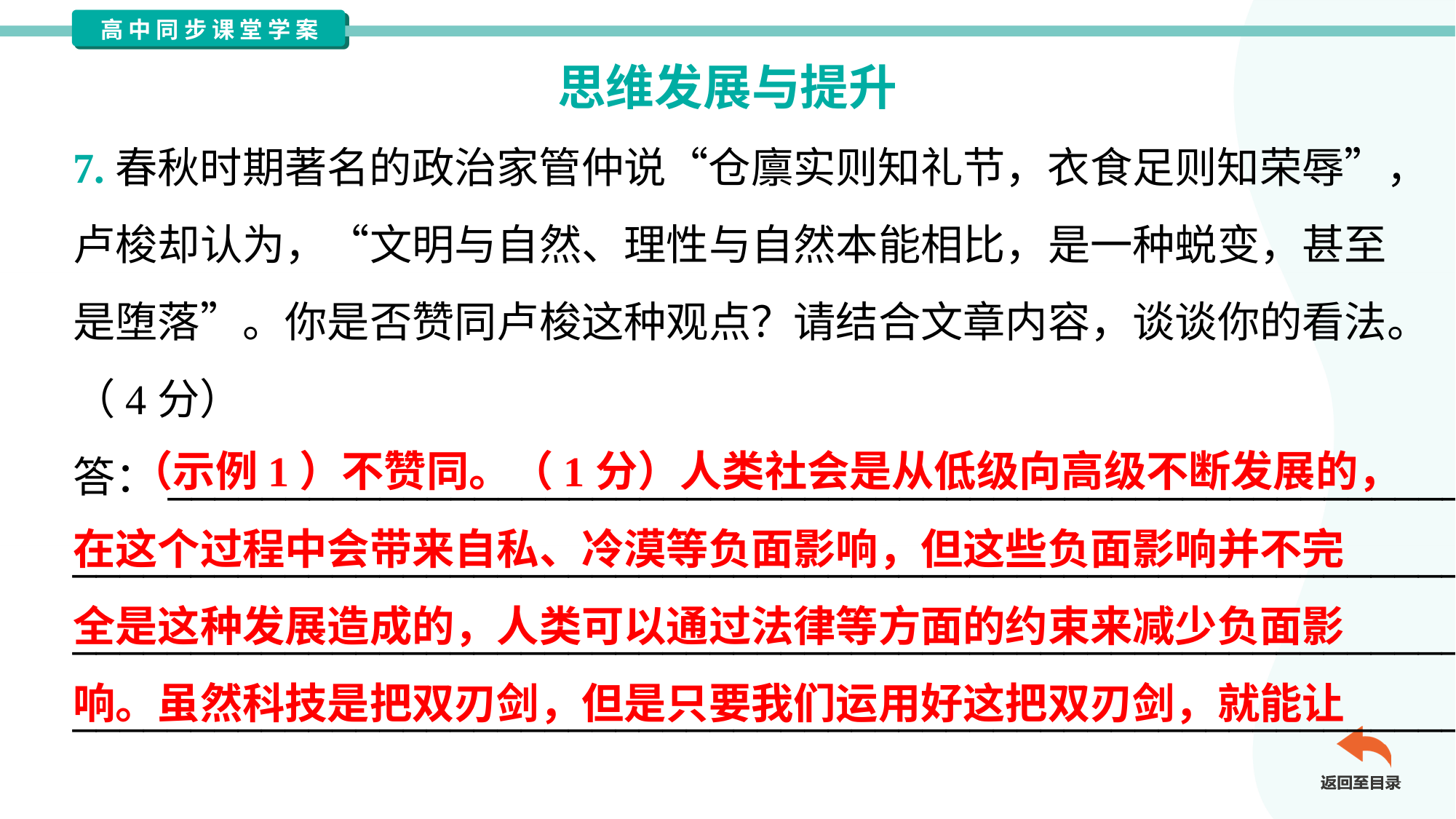

思维发展与提升
7.春秋时期著名的政治家管仲说“仓廪实则知礼节，衣食足则知荣辱”，
卢梭却认为，“文明与自然、理性与自然本能相比，是一种蜕变，甚至
是堕落”。你是否赞同卢梭这种观点？请结合文章内容，谈谈你的看法。
（4分）
答：_________________________________________________________
_____________________________________________________________
_____________________________________________________________
_____________________________________________________________
     （示例1）不赞同。（1分）人类社会是从低级向高级不断发展的，
在这个过程中会带来自私、冷漠等负面影响，但这些负面影响并不完
全是这种发展造成的，人类可以通过法律等方面的约束来减少负面影
响。虽然科技是把双刃剑，但是只要我们运用好这把双刃剑，就能让